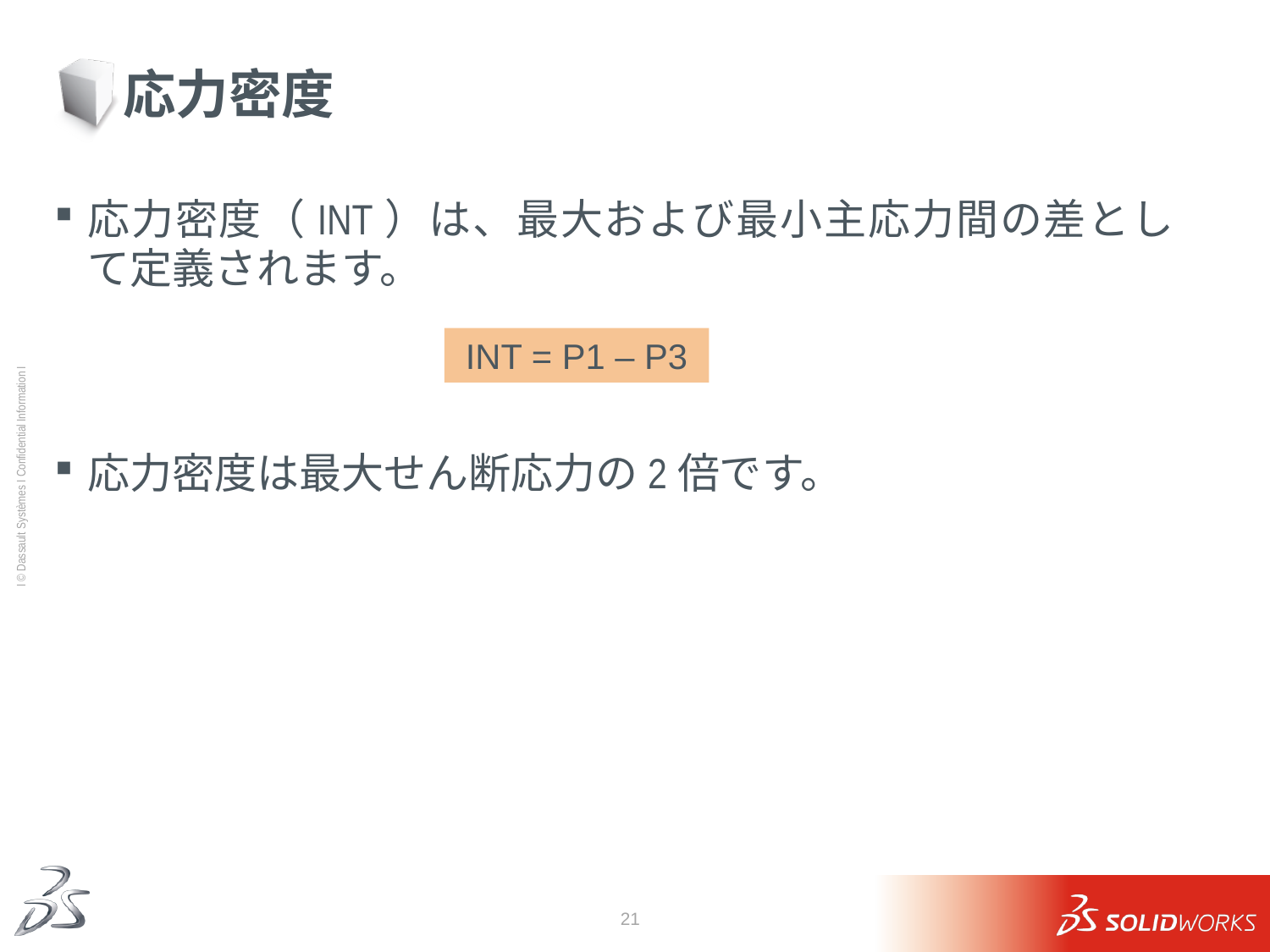

# 応力密度
応力密度（INT）は、最大および最小主応力間の差として定義されます。
INT = P1 – P3
応力密度は最大せん断応力の2倍です。